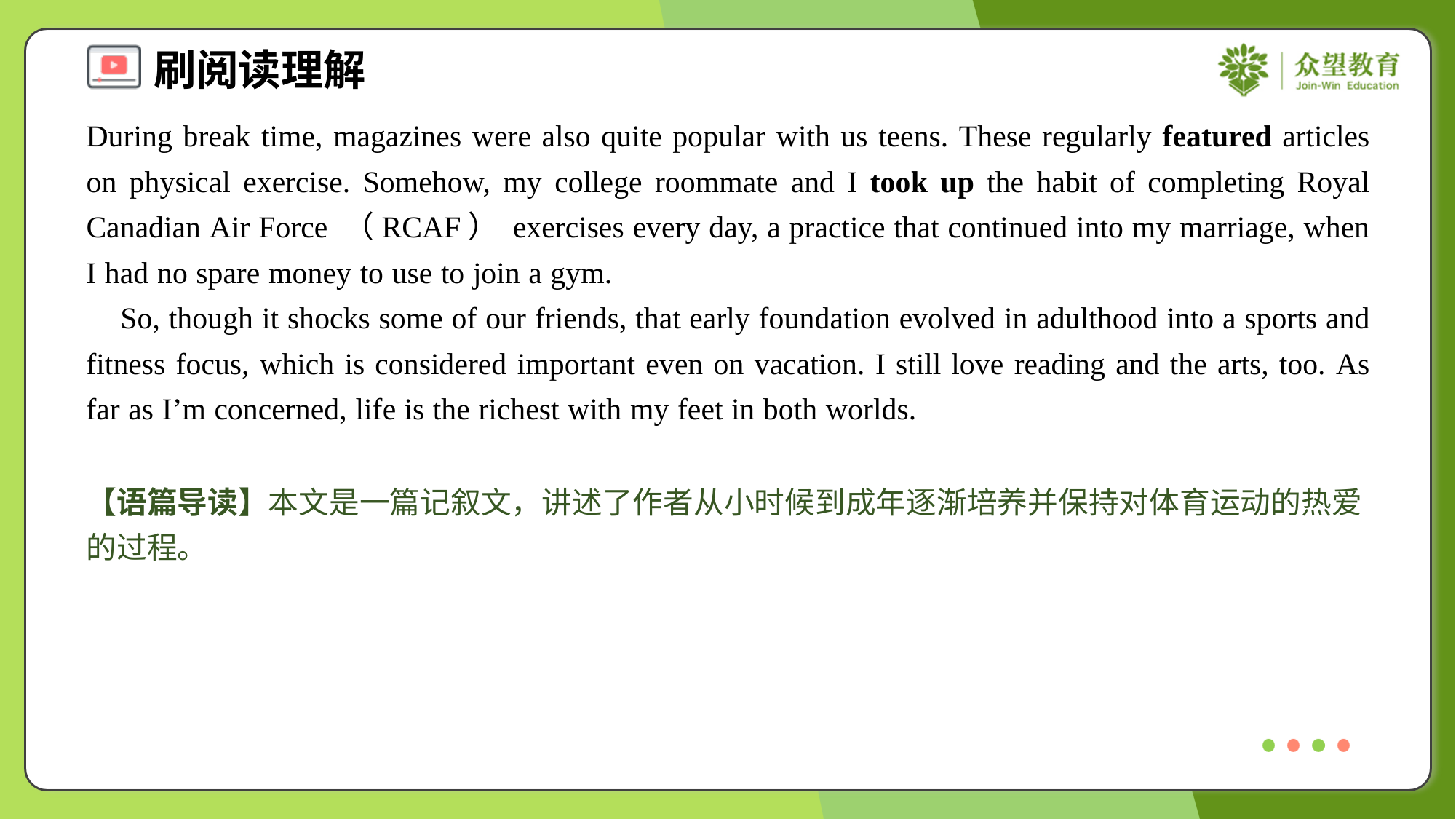

During break time, magazines were also quite popular with us teens. These regularly featured articles on physical exercise. Somehow, my college roommate and I took up the habit of completing Royal Canadian Air Force （RCAF） exercises every day, a practice that continued into my marriage, when I had no spare money to use to join a gym.
    So, though it shocks some of our friends, that early foundation evolved in adulthood into a sports and fitness focus, which is considered important even on vacation. I still love reading and the arts, too. As far as I’m concerned, life is the richest with my feet in both worlds.
【语篇导读】本文是一篇记叙文，讲述了作者从小时候到成年逐渐培养并保持对体育运动的热爱的过程。